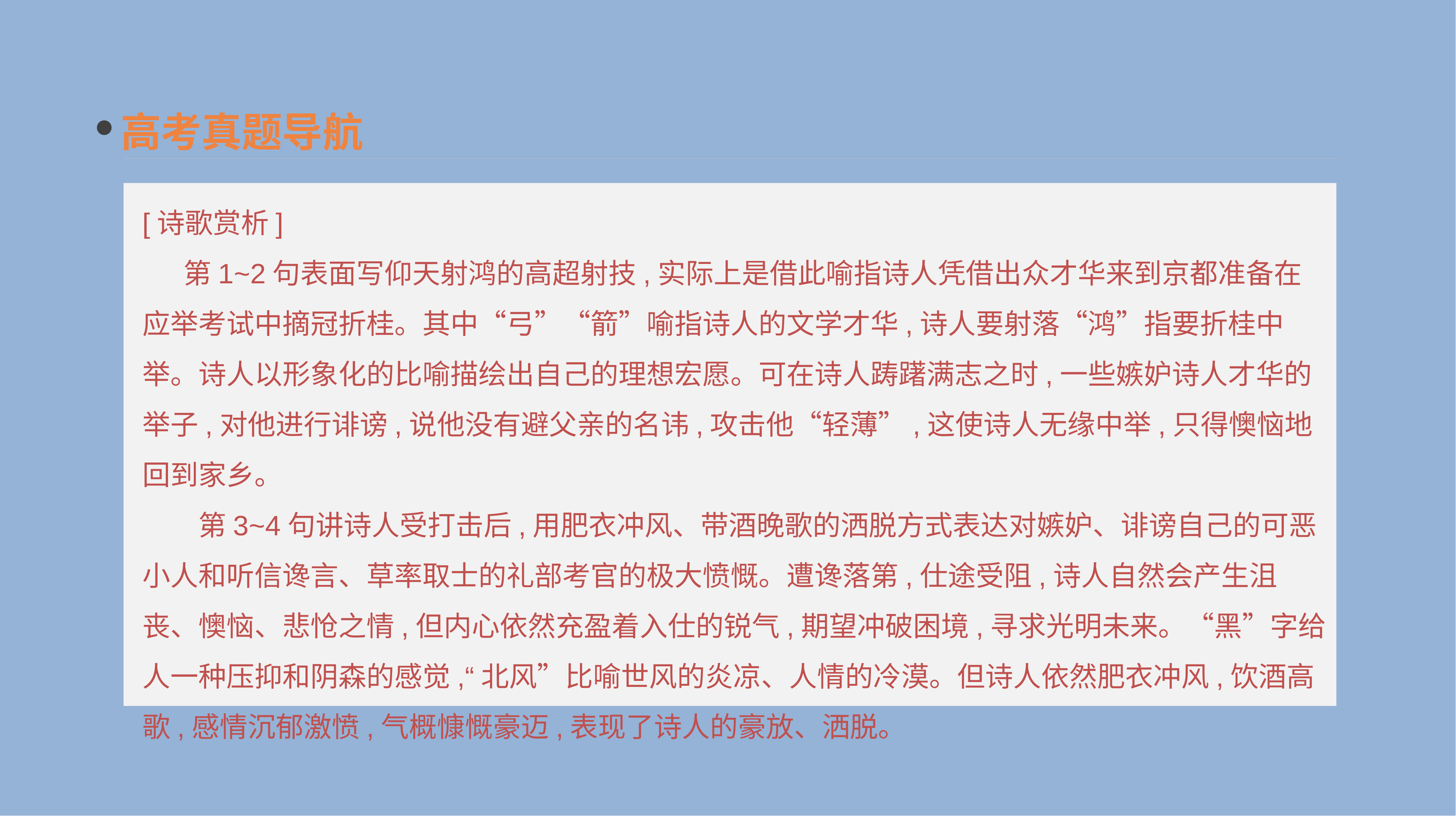

高考真题导航

[诗歌赏析]
 　第1~2句表面写仰天射鸿的高超射技,实际上是借此喻指诗人凭借出众才华来到京都准备在应举考试中摘冠折桂。其中“弓”“箭”喻指诗人的文学才华,诗人要射落“鸿”指要折桂中举。诗人以形象化的比喻描绘出自己的理想宏愿。可在诗人踌躇满志之时,一些嫉妒诗人才华的举子,对他进行诽谤,说他没有避父亲的名讳,攻击他“轻薄”,这使诗人无缘中举,只得懊恼地回到家乡。
　　第3~4句讲诗人受打击后,用肥衣冲风、带酒晚歌的洒脱方式表达对嫉妒、诽谤自己的可恶小人和听信谗言、草率取士的礼部考官的极大愤慨。遭谗落第,仕途受阻,诗人自然会产生沮丧、懊恼、悲怆之情,但内心依然充盈着入仕的锐气,期望冲破困境,寻求光明未来。“黑”字给人一种压抑和阴森的感觉,“北风”比喻世风的炎凉、人情的冷漠。但诗人依然肥衣冲风,饮酒高歌,感情沉郁激愤,气概慷慨豪迈,表现了诗人的豪放、洒脱。